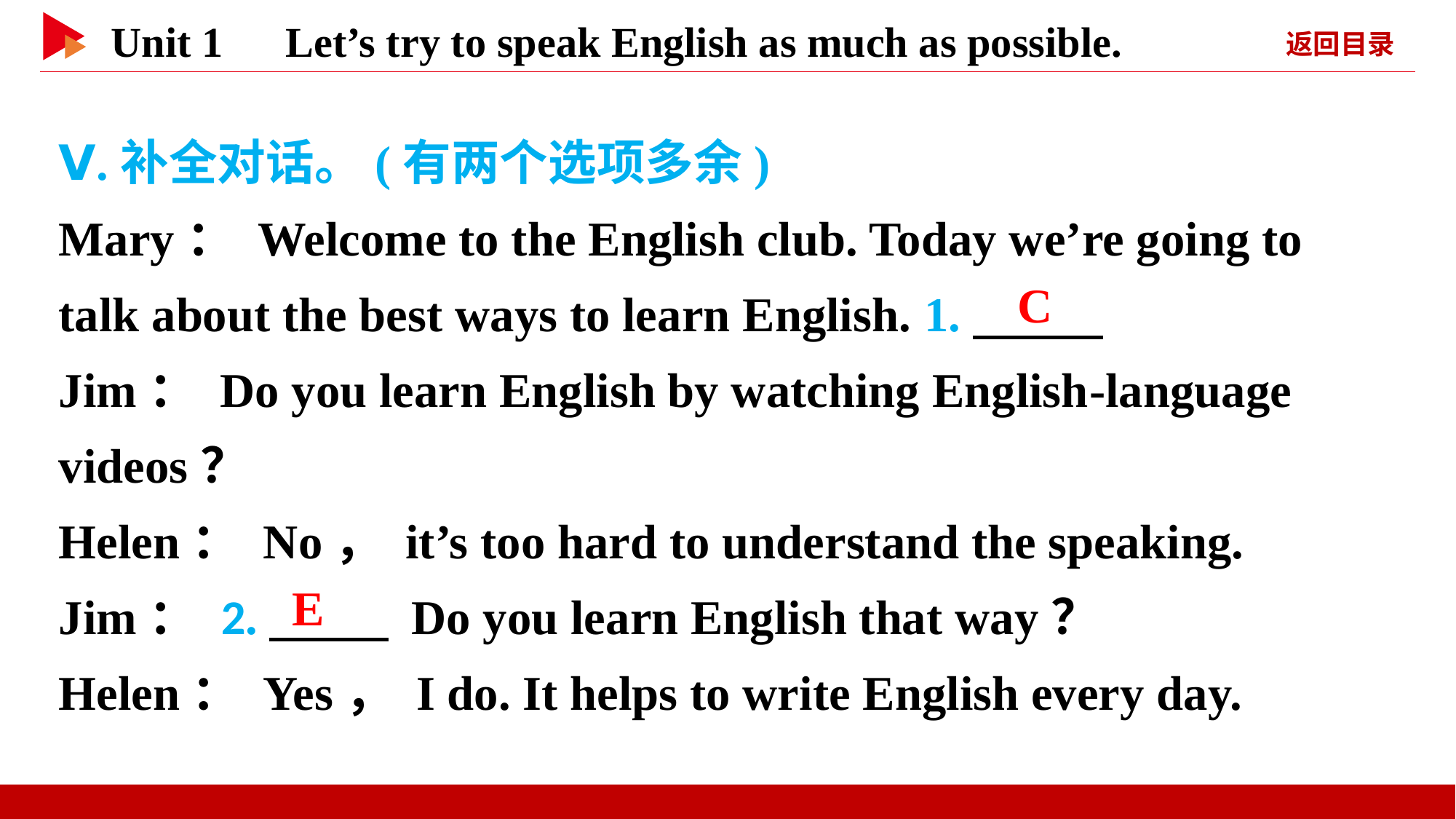

Ⅴ.补全对话。(有两个选项多余)
Mary： Welcome to the English club. Today we’re going to talk about the best ways to learn English. 1.
Jim： Do you learn English by watching English-language videos？
Helen： No， it’s too hard to understand the speaking.
Jim： 2.　  　 Do you learn English that way？
Helen： Yes， I do. It helps to write English every day.
　C
　E